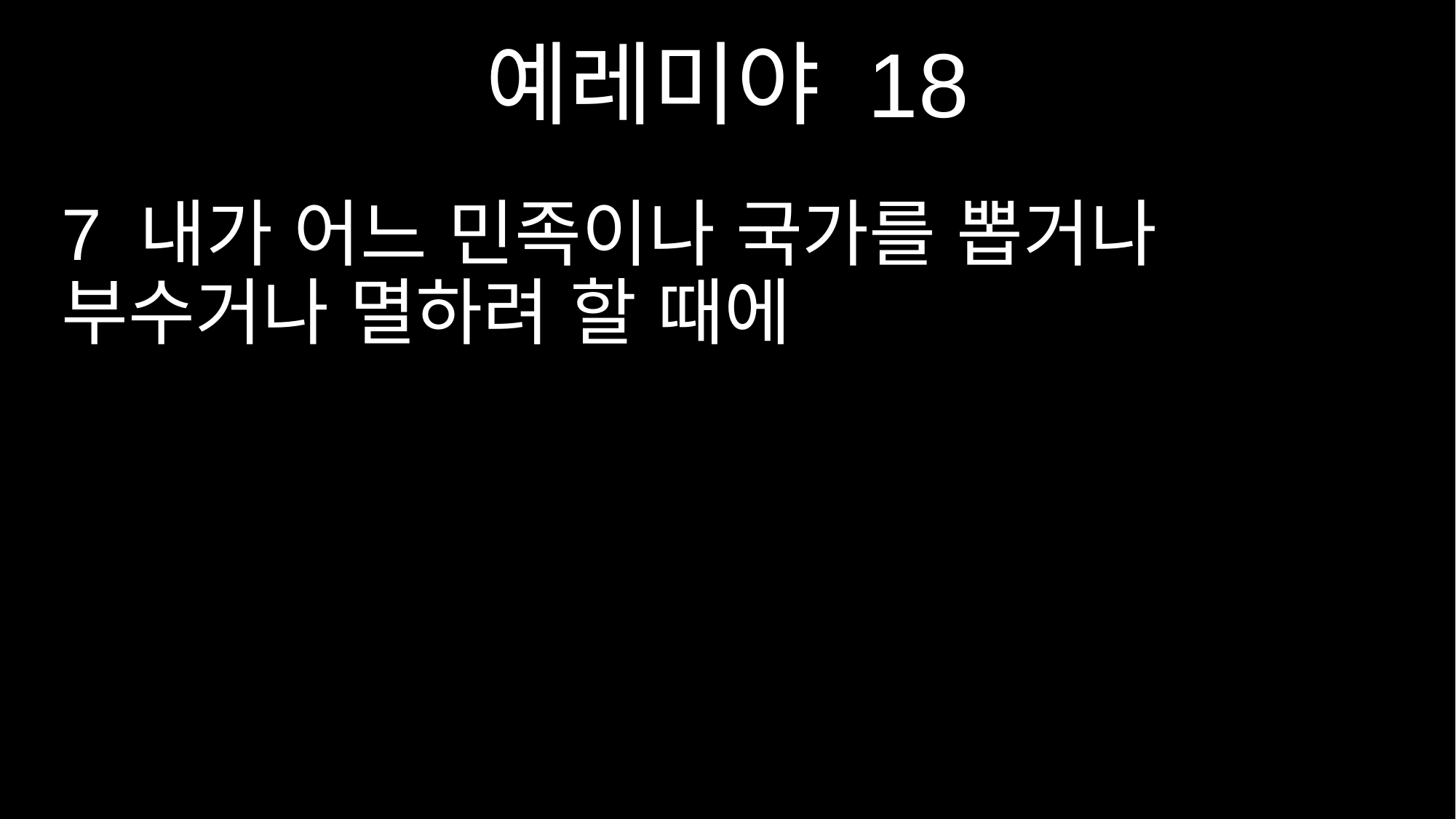

예레미야 18
7 내가 어느 민족이나 국가를 뽑거나 부수거나 멸하려 할 때에